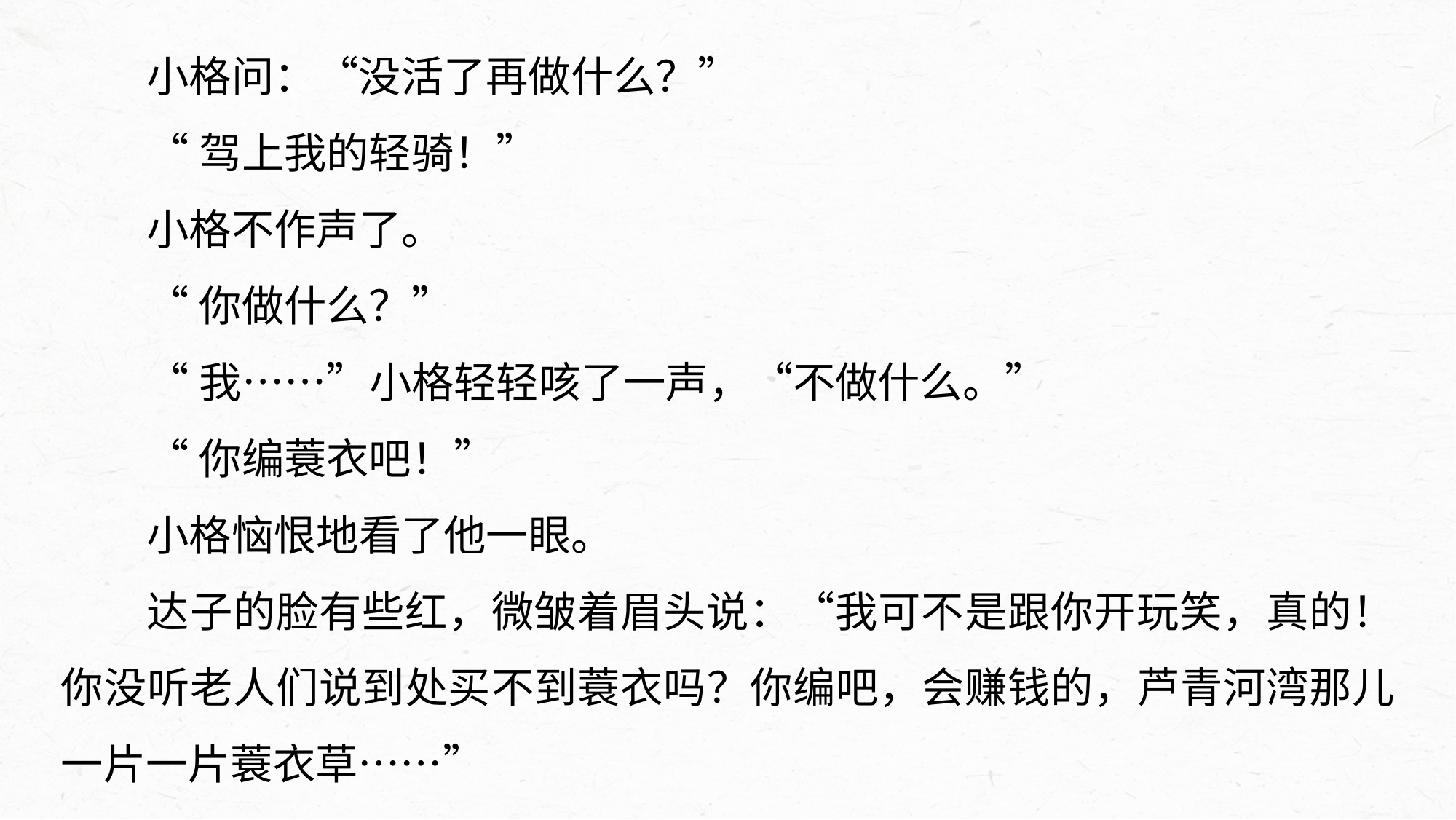

小格问：“没活了再做什么？”
“驾上我的轻骑！”
小格不作声了。
“你做什么？”
“我……”小格轻轻咳了一声，“不做什么。”
“你编蓑衣吧！”
小格恼恨地看了他一眼。
达子的脸有些红，微皱着眉头说：“我可不是跟你开玩笑，真的！你没听老人们说到处买不到蓑衣吗？你编吧，会赚钱的，芦青河湾那儿一片一片蓑衣草……”